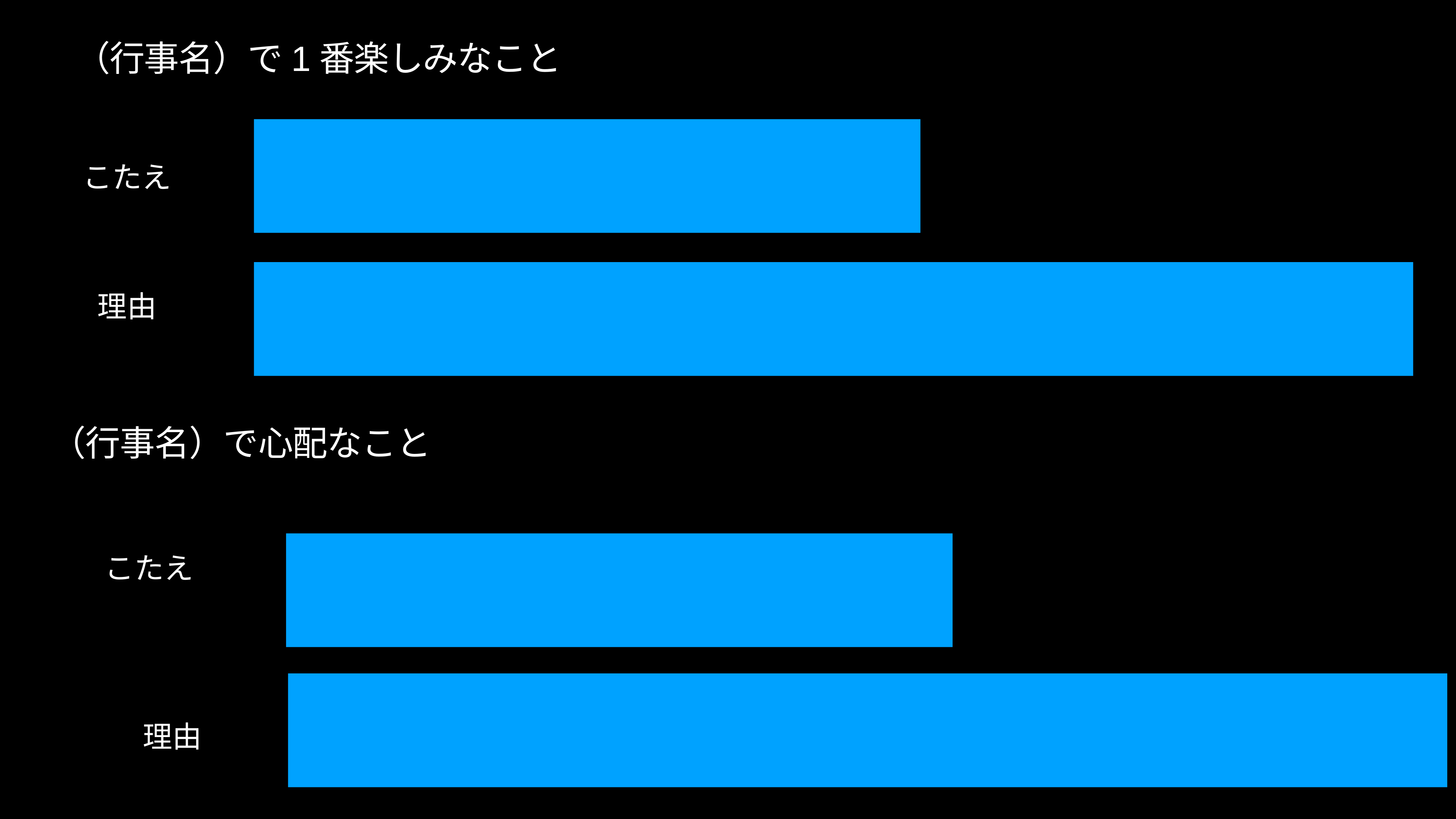

# （行事名）で1番楽しみなこと

こたえ

理由
（行事名）で心配なこと

こたえ

理由